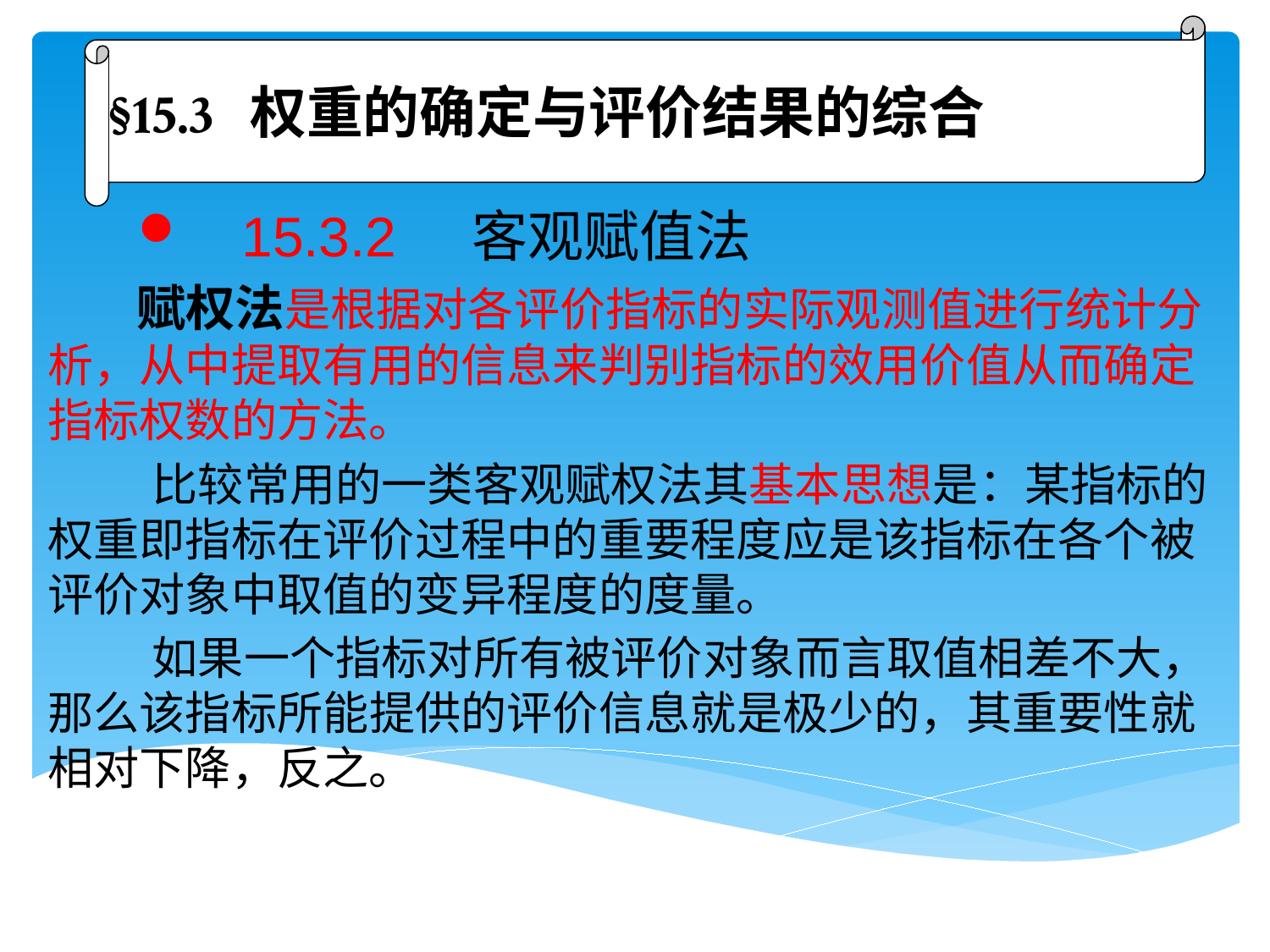

§15.3  权重的确定与评价结果的综合
   15.3.2    客观赋值法
       赋权法是根据对各评价指标的实际观测值进行统计分析，从中提取有用的信息来判别指标的效用价值从而确定指标权数的方法。
         比较常用的一类客观赋权法其基本思想是：某指标的权重即指标在评价过程中的重要程度应是该指标在各个被评价对象中取值的变异程度的度量。
         如果一个指标对所有被评价对象而言取值相差不大，那么该指标所能提供的评价信息就是极少的，其重要性就相对下降，反之。